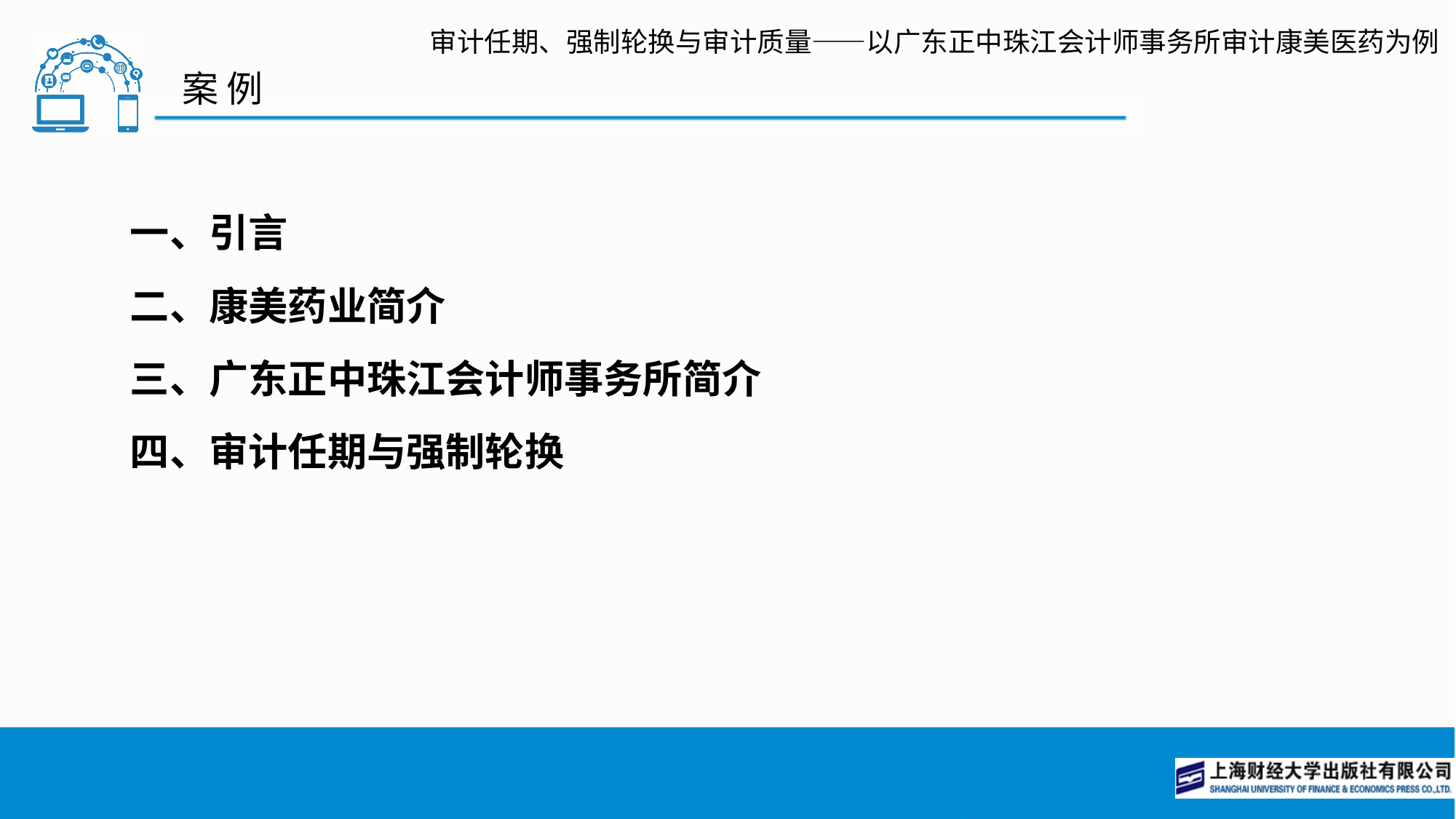

审计任期、强制轮换与审计质量——以广东正中珠江会计师事务所审计康美医药为例
# 案 例
一、引言
二、康美药业简介
三、广东正中珠江会计师事务所简介
四、审计任期与强制轮换